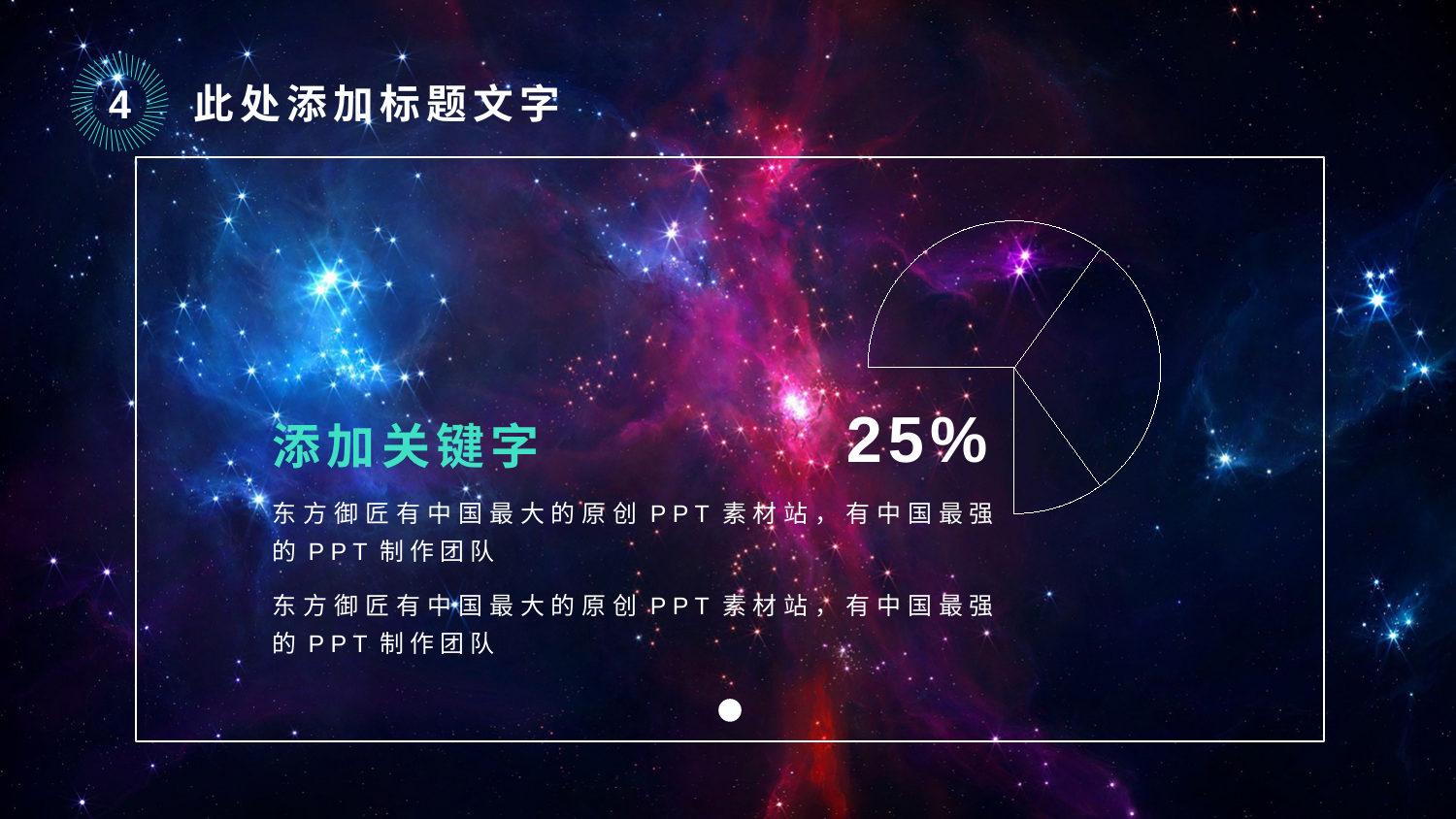

｜
｜
｜
｜
｜
｜
｜
｜
｜
｜
｜
｜
｜
｜
｜
｜
｜
｜
｜
｜
｜
｜
｜
｜
｜
｜
｜
｜
｜
｜
｜
｜
｜
｜
｜
｜
｜
｜
｜
｜
｜
｜
｜
｜
｜
｜
4
此处添加标题文字

### Chart

| Category | 销售额 |
|---|---|
| 第一季度 | 0.35 |
| 第二季度 | 0.3 |
| 第三季度 | 0.1 |
| 第四季度 | 0.25 |
25%
添加关键字
东方御匠有中国最大的原创PPT素材站，有中国最强的PPT制作团队
东方御匠有中国最大的原创PPT素材站，有中国最强的PPT制作团队